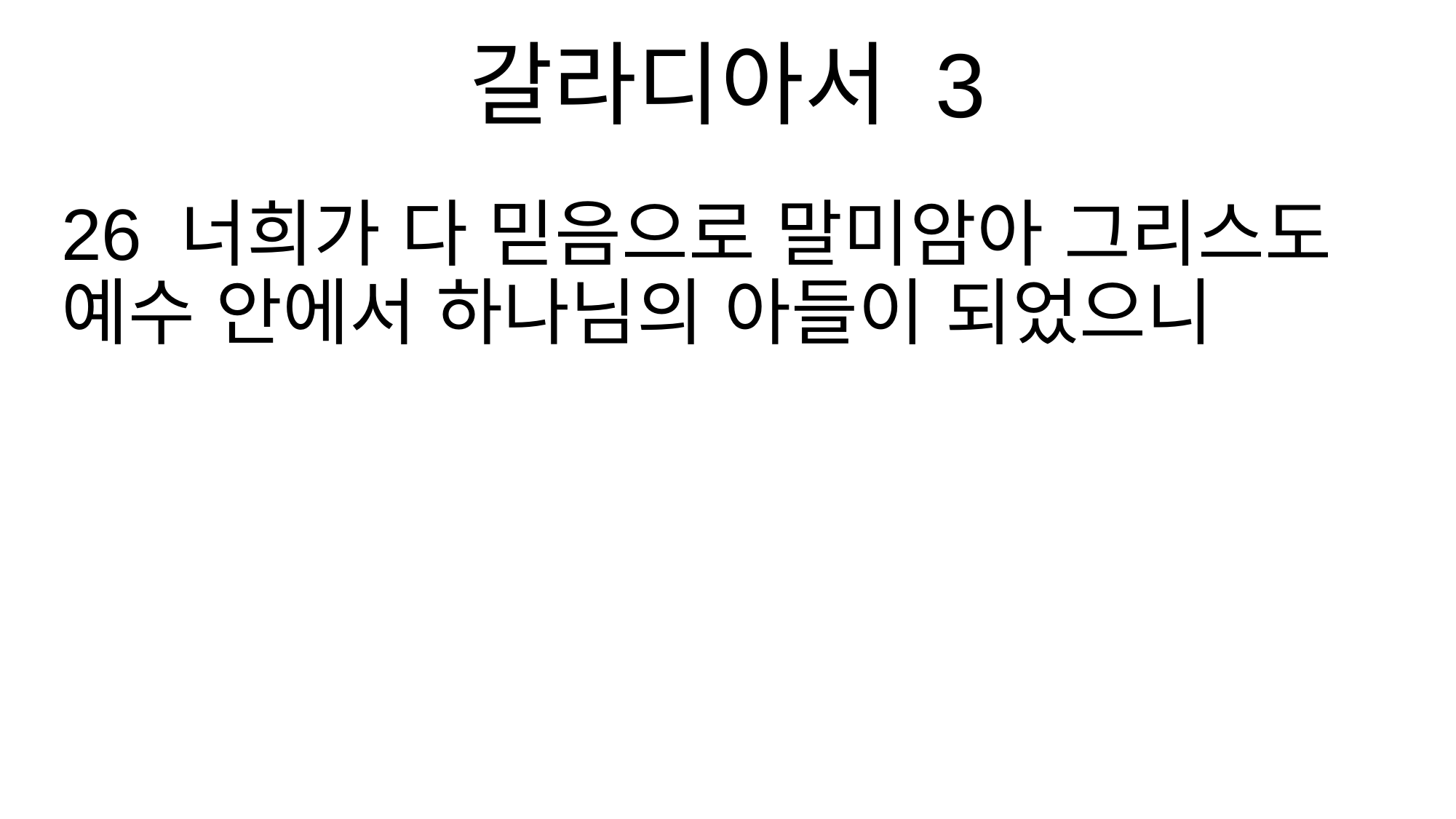

갈라디아서 3
26 너희가 다 믿음으로 말미암아 그리스도 예수 안에서 하나님의 아들이 되었으니